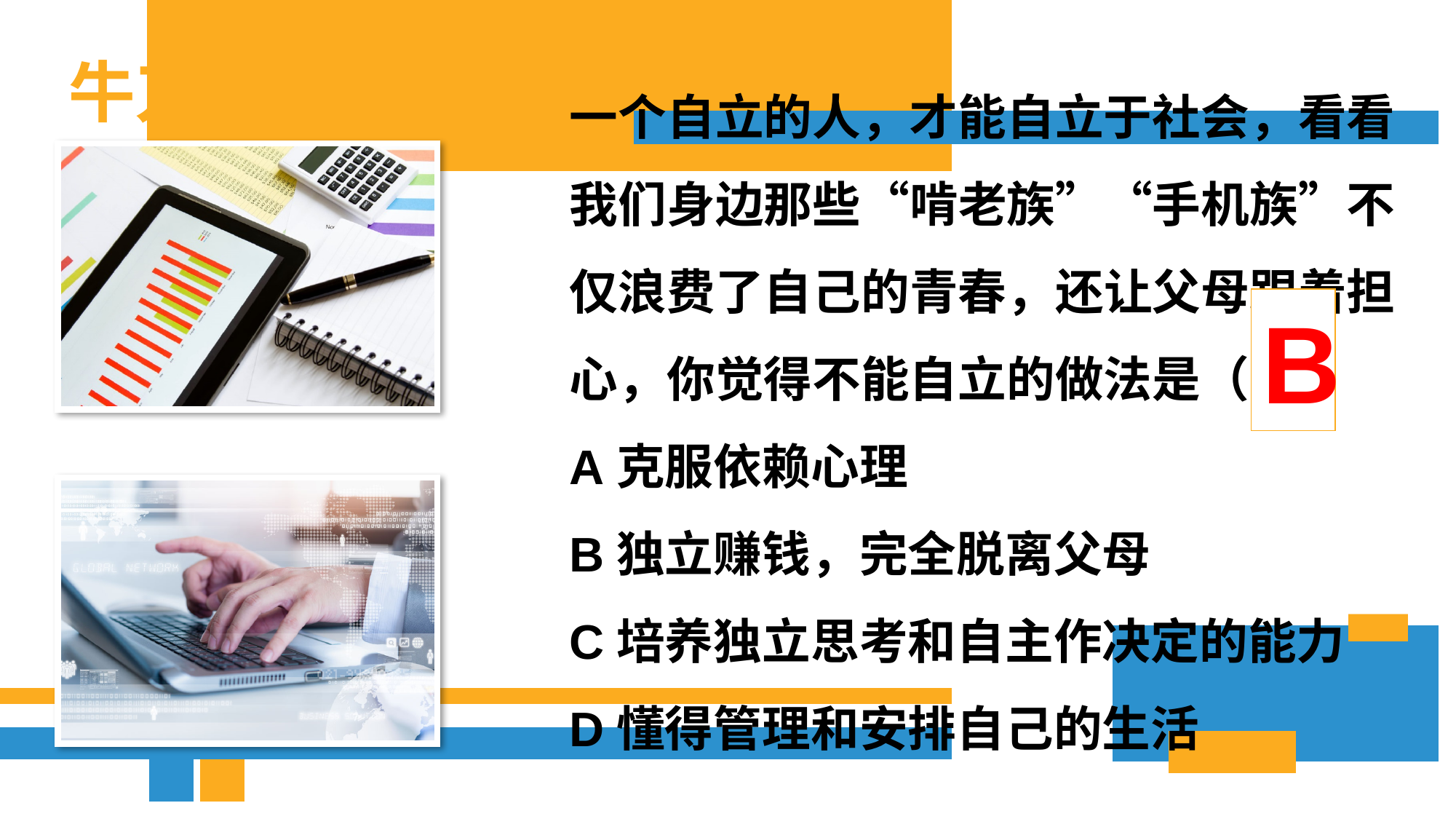

牛刀小试
一个自立的人，才能自立于社会，看看我们身边那些“啃老族”“手机族”不仅浪费了自己的青春，还让父母跟着担心，你觉得不能自立的做法是（   ）
A克服依赖心理
B独立赚钱，完全脱离父母
C培养独立思考和自主作决定的能力
D懂得管理和安排自己的生活

B